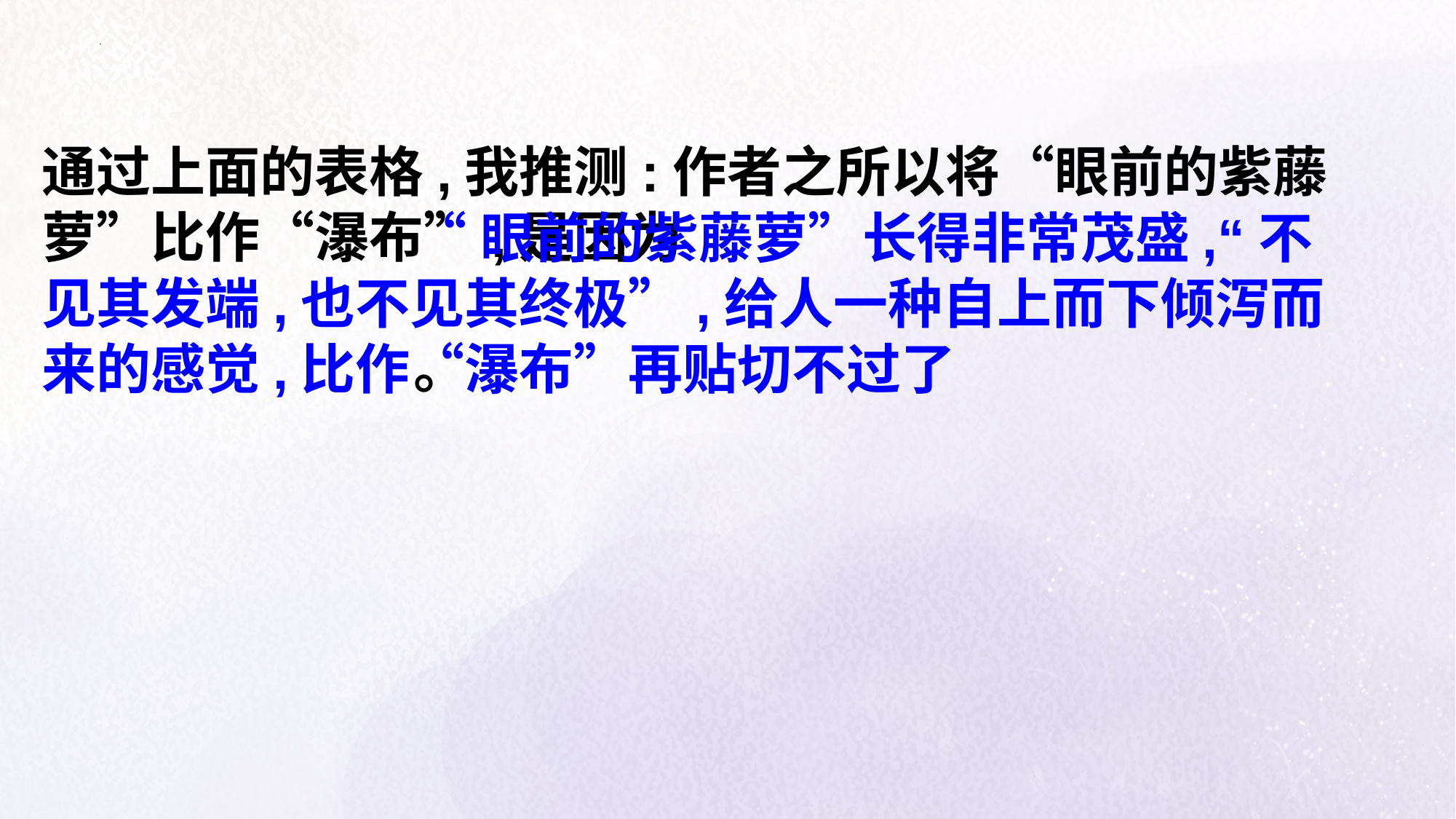

通过上面的表格,我推测:作者之所以将“眼前的紫藤萝”比作“瀑布”,是因为

                             。
                              “眼前的紫藤萝”长得非常茂盛,“不见其发端,也不见其终极”,给人一种自上而下倾泻而来的感觉,比作“瀑布”再贴切不过了